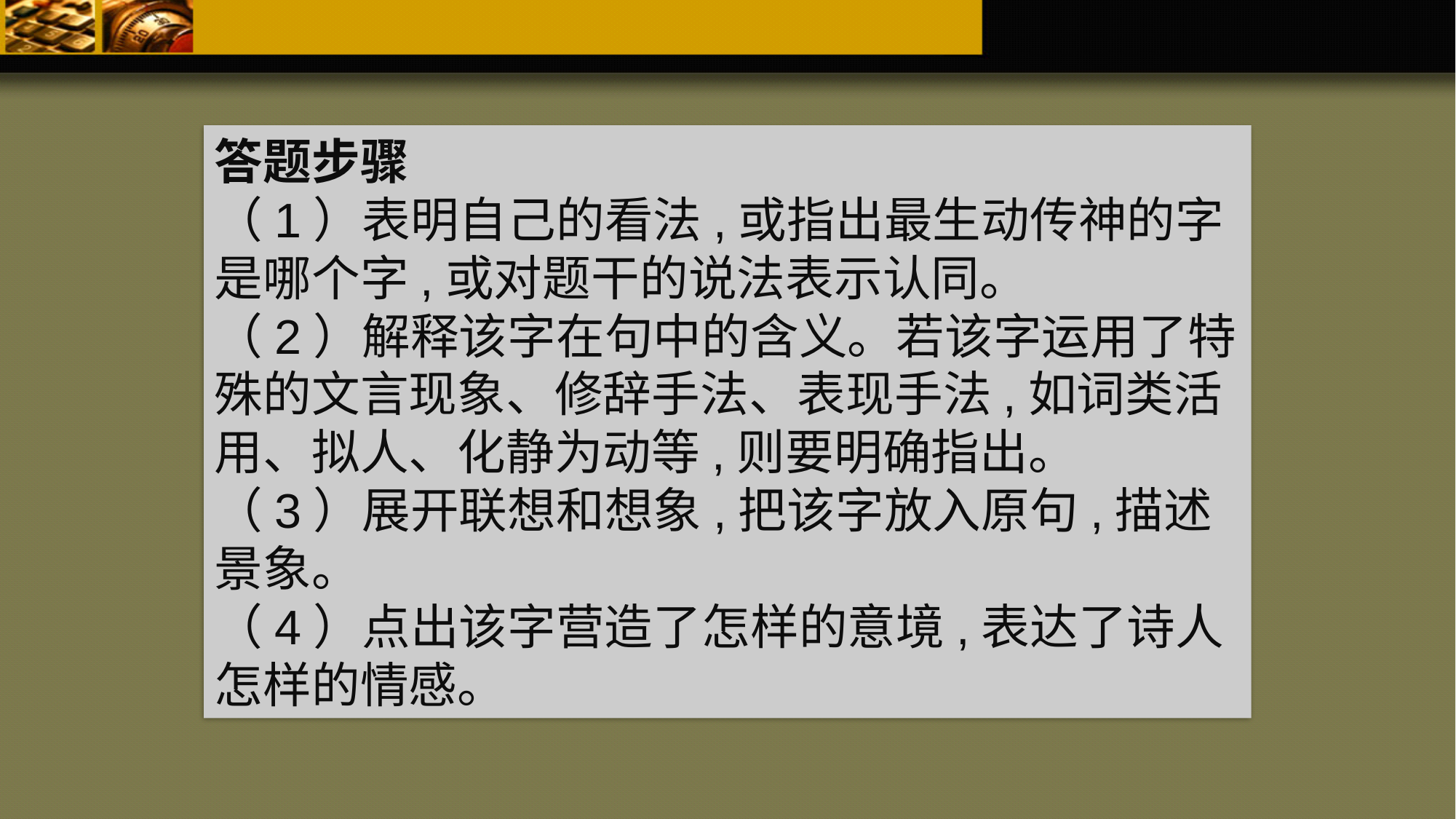

答题步骤
（1）表明自己的看法,或指出最生动传神的字是哪个字,或对题干的说法表示认同。
（2）解释该字在句中的含义。若该字运用了特殊的文言现象、修辞手法、表现手法,如词类活用、拟人、化静为动等,则要明确指出。
（3）展开联想和想象,把该字放入原句,描述景象。
（4）点出该字营造了怎样的意境,表达了诗人怎样的情感。